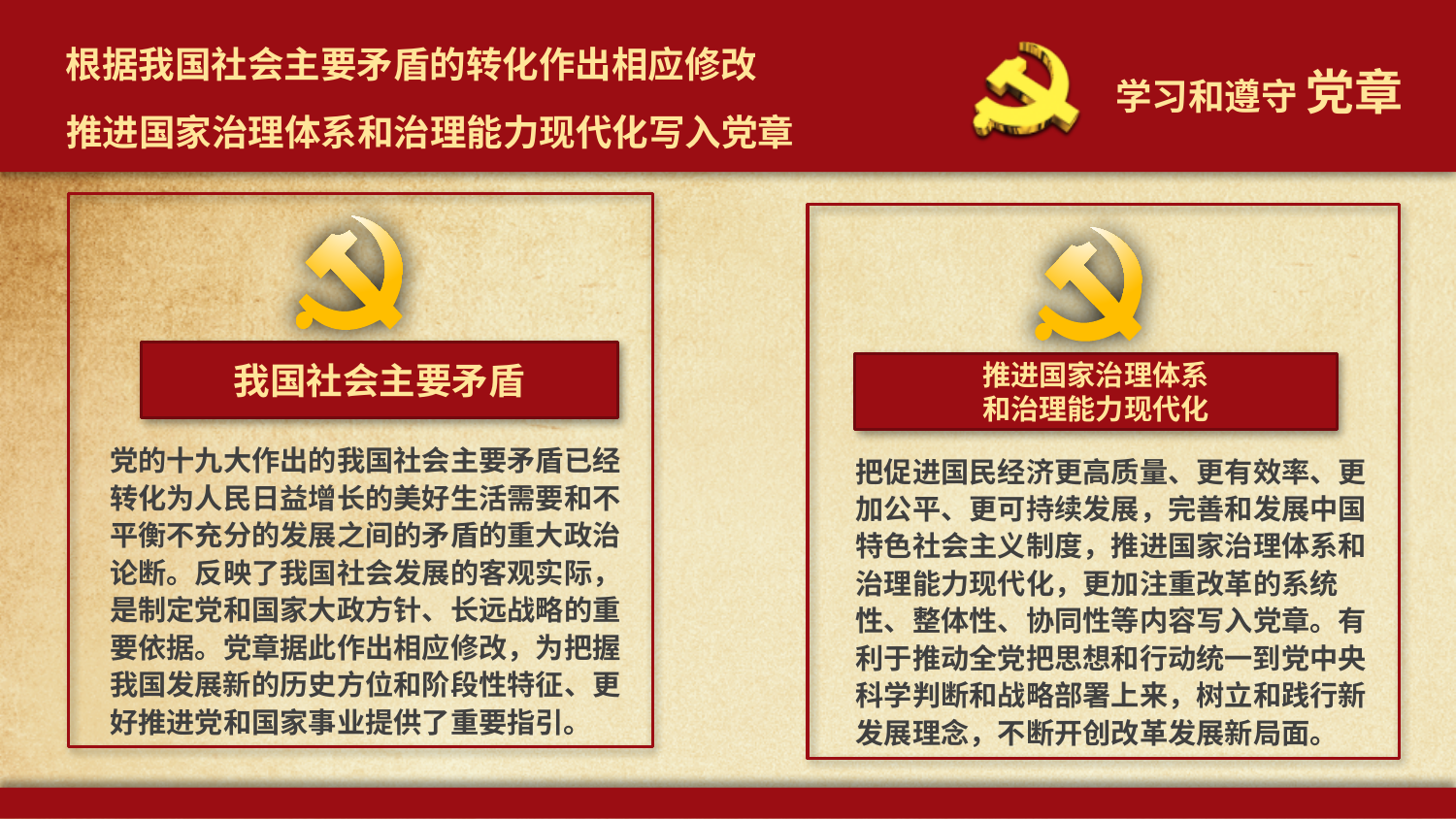

根据我国社会主要矛盾的转化作出相应修改
推进国家治理体系和治理能力现代化写入党章

我国社会主要矛盾
党的十九大作出的我国社会主要矛盾已经转化为人民日益增长的美好生活需要和不平衡不充分的发展之间的矛盾的重大政治论断。反映了我国社会发展的客观实际，是制定党和国家大政方针、长远战略的重要依据。党章据此作出相应修改，为把握我国发展新的历史方位和阶段性特征、更好推进党和国家事业提供了重要指引。

推进国家治理体系
和治理能力现代化
把促进国民经济更高质量、更有效率、更加公平、更可持续发展，完善和发展中国特色社会主义制度，推进国家治理体系和治理能力现代化，更加注重改革的系统性、整体性、协同性等内容写入党章。有利于推动全党把思想和行动统一到党中央科学判断和战略部署上来，树立和践行新发展理念，不断开创改革发展新局面。